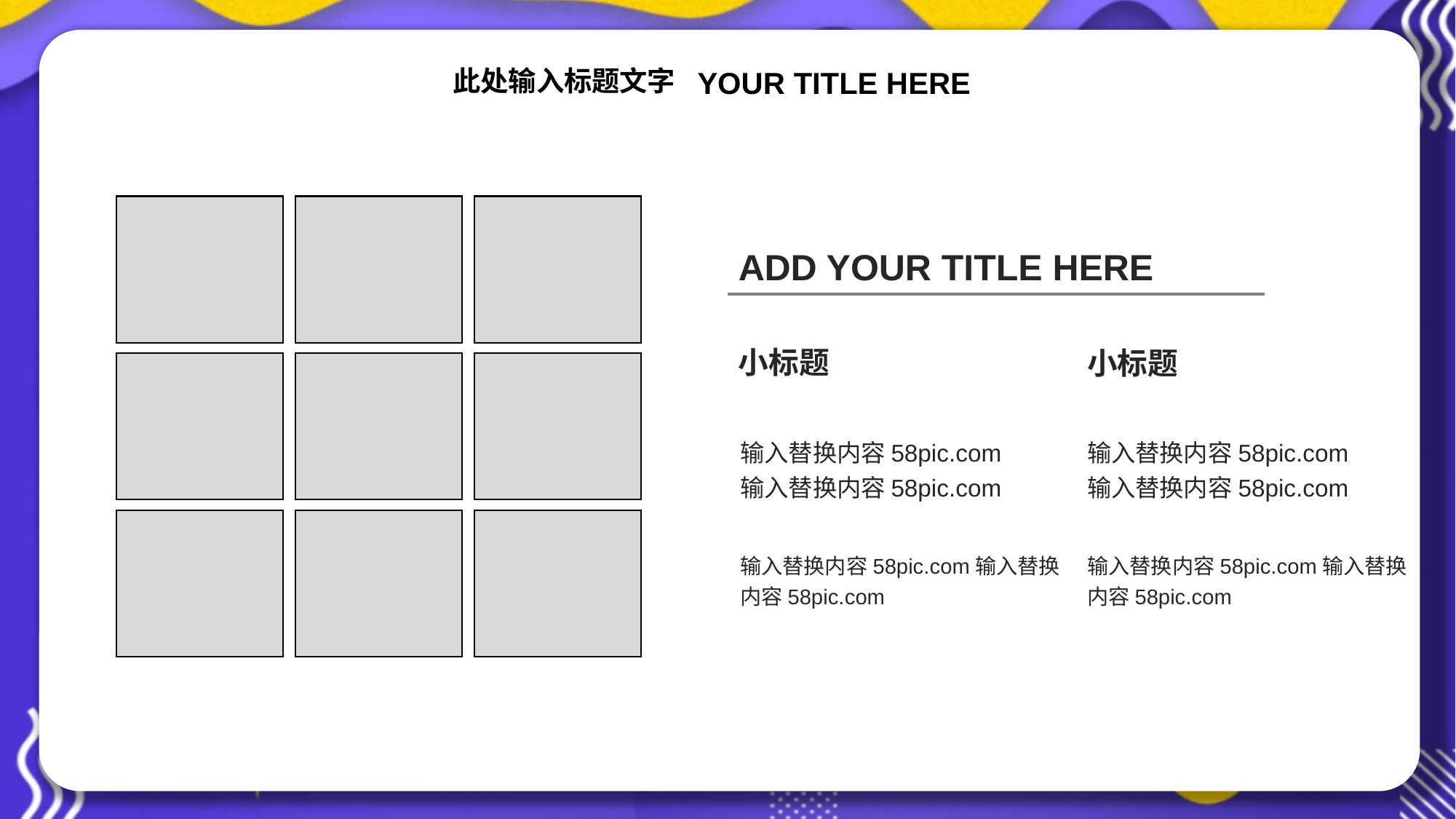

YOUR TITLE HERE
此处输入标题文字

ADD YOUR TITLE HERE
小标题
小标题
输入替换内容58pic.com输入替换内容58pic.com
输入替换内容58pic.com输入替换内容58pic.com
输入替换内容58pic.com输入替换内容58pic.com
输入替换内容58pic.com输入替换内容58pic.com